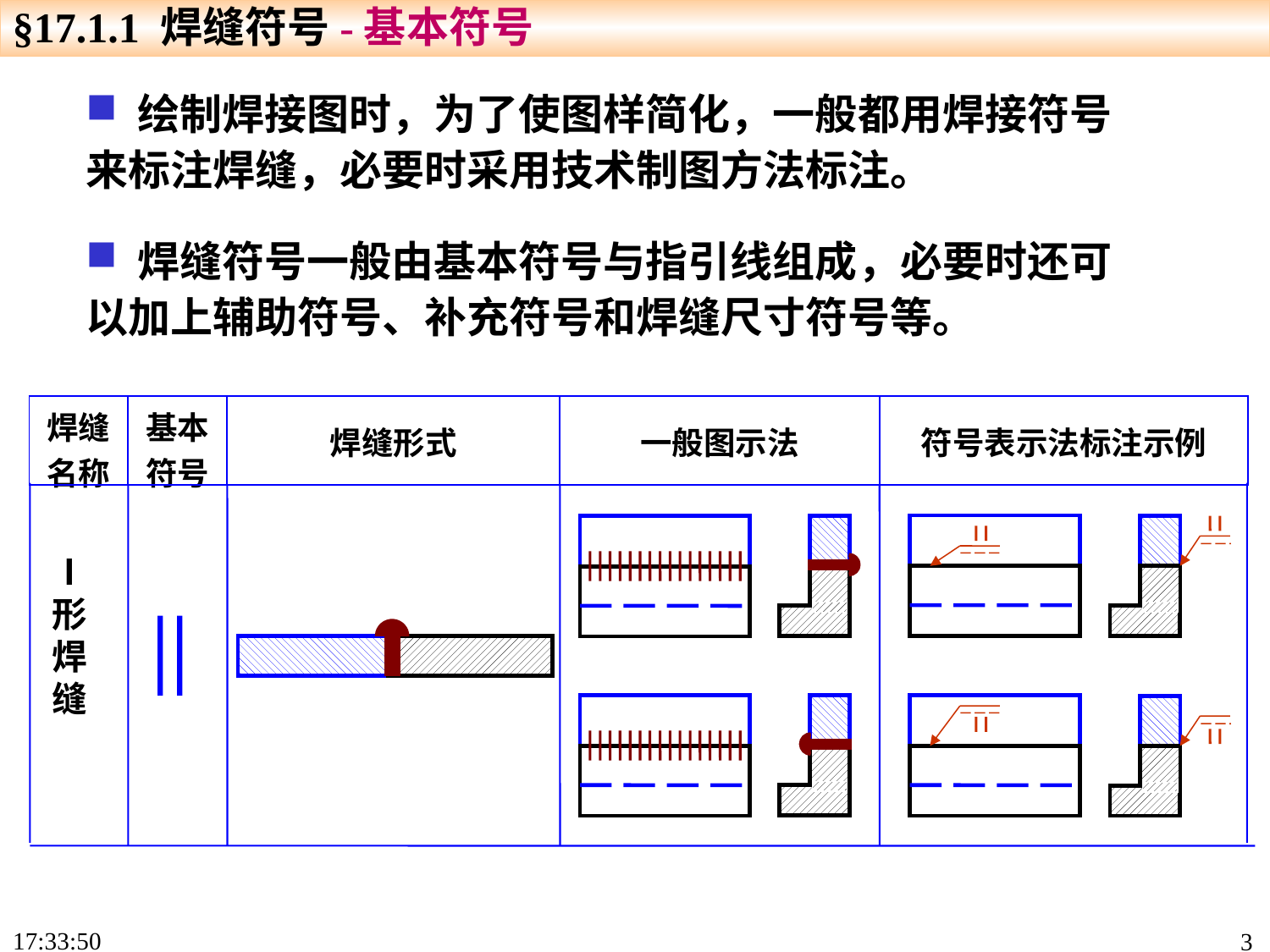

§17.1.1 焊缝符号-基本符号
 绘制焊接图时，为了使图样简化，一般都用焊接符号来标注焊缝，必要时采用技术制图方法标注。
 焊缝符号一般由基本符号与指引线组成，必要时还可以加上辅助符号、补充符号和焊缝尺寸符号等。
| 焊缝名称 | 基本符号 | 焊缝形式 | 一般图示法 | 符号表示法标注示例 |
| --- | --- | --- | --- | --- |

Ⅰ形焊缝

17:33:50
3